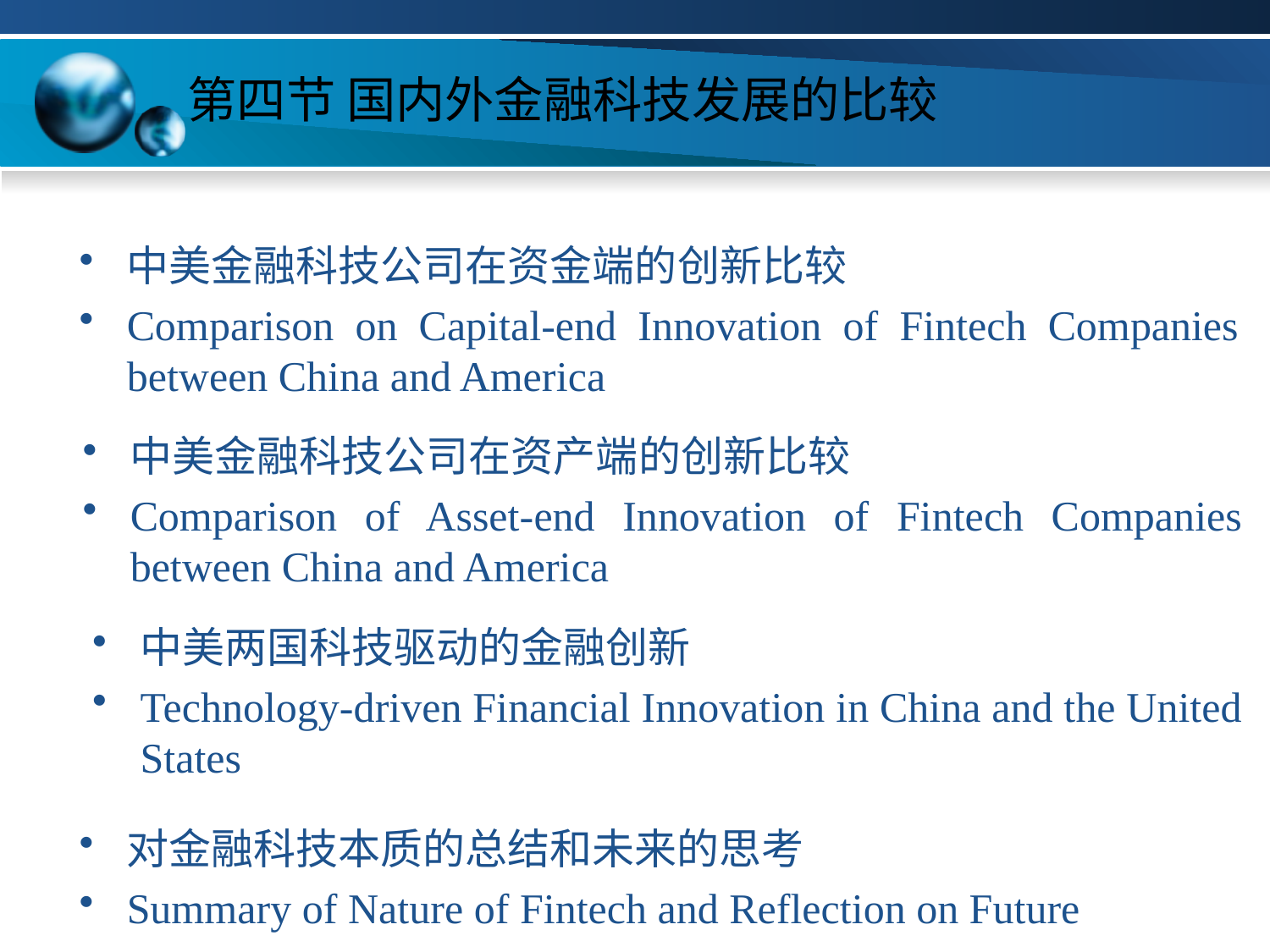

# 第四节 国内外金融科技发展的比较
中美金融科技公司在资金端的创新比较
Comparison on Capital-end Innovation of Fintech Companies between China and America
中美金融科技公司在资产端的创新比较
Comparison of Asset-end Innovation of Fintech Companies between China and America
中美两国科技驱动的金融创新
Technology-driven Financial Innovation in China and the United States
对金融科技本质的总结和未来的思考
Summary of Nature of Fintech and Reflection on Future